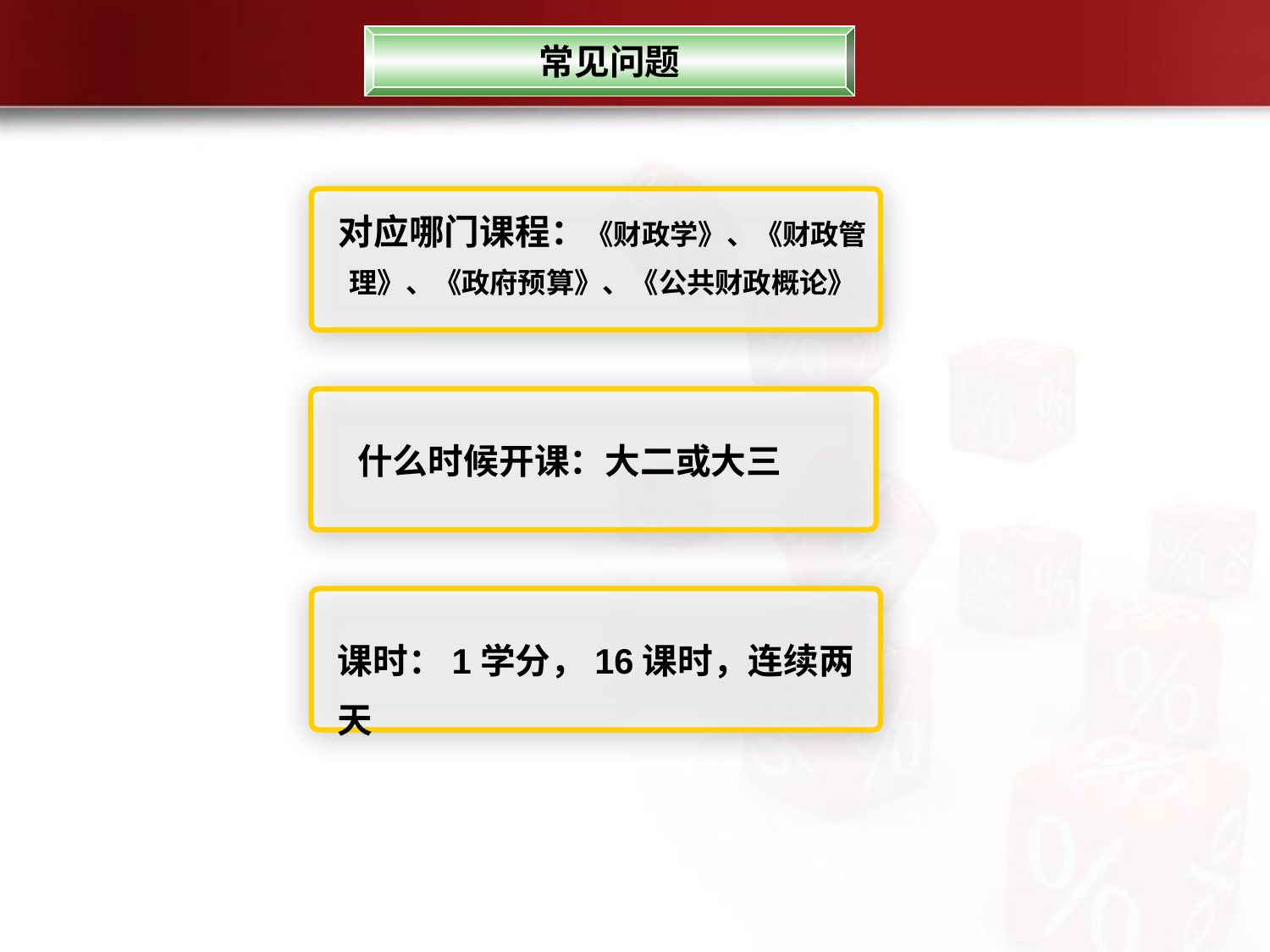

常见问题
对应哪门课程：《财政学》、《财政管理》、《政府预算》、《公共财政概论》

什么时候开课：大二或大三

课时：1学分，16课时，连续两天